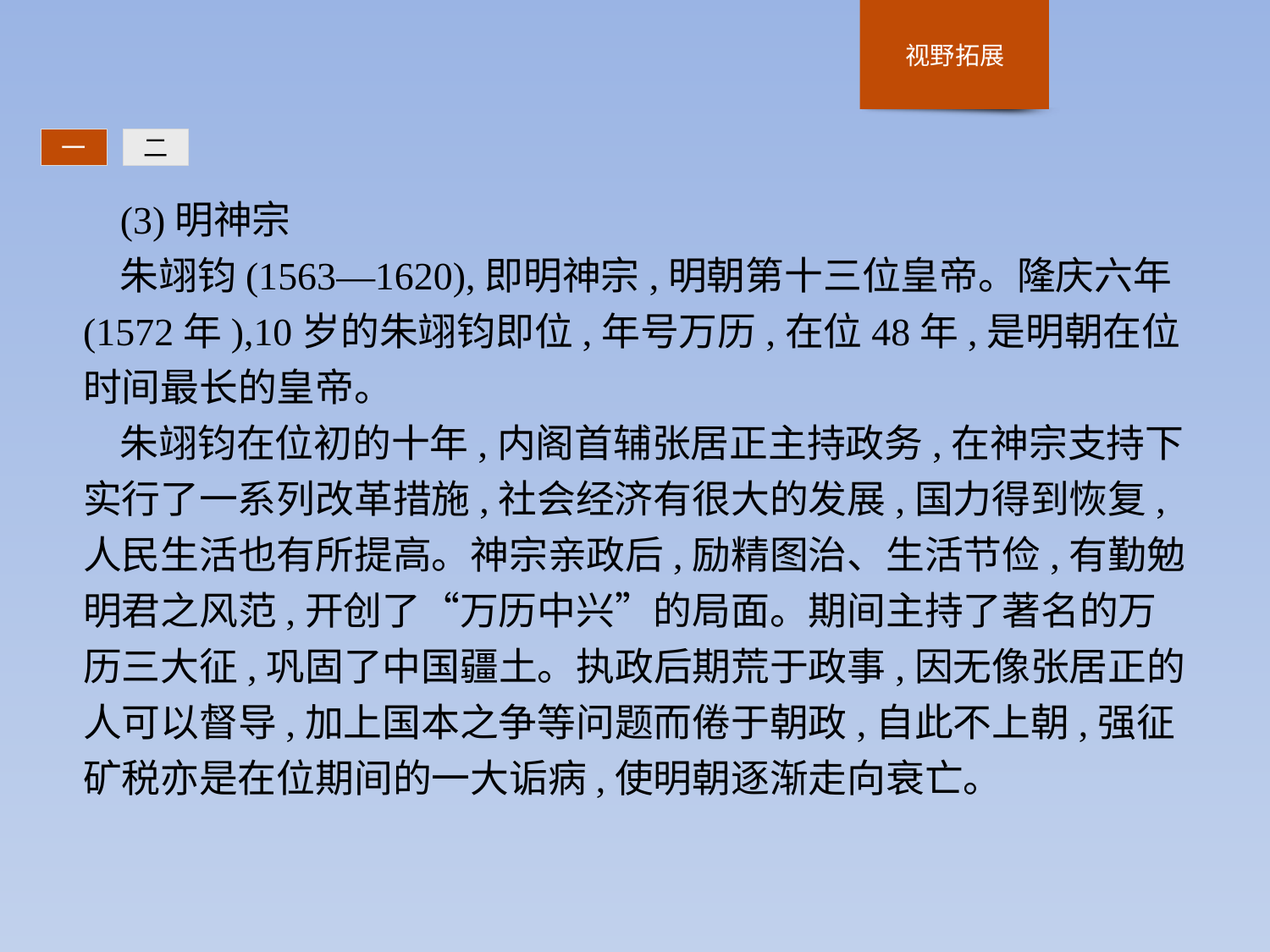

一
二
(3)明神宗
朱翊钧(1563—1620),即明神宗,明朝第十三位皇帝。隆庆六年(1572年),10岁的朱翊钧即位,年号万历,在位48年,是明朝在位时间最长的皇帝。
朱翊钧在位初的十年,内阁首辅张居正主持政务,在神宗支持下实行了一系列改革措施,社会经济有很大的发展,国力得到恢复,人民生活也有所提高。神宗亲政后,励精图治、生活节俭,有勤勉明君之风范,开创了“万历中兴”的局面。期间主持了著名的万历三大征,巩固了中国疆土。执政后期荒于政事,因无像张居正的人可以督导,加上国本之争等问题而倦于朝政,自此不上朝,强征矿税亦是在位期间的一大诟病,使明朝逐渐走向衰亡。